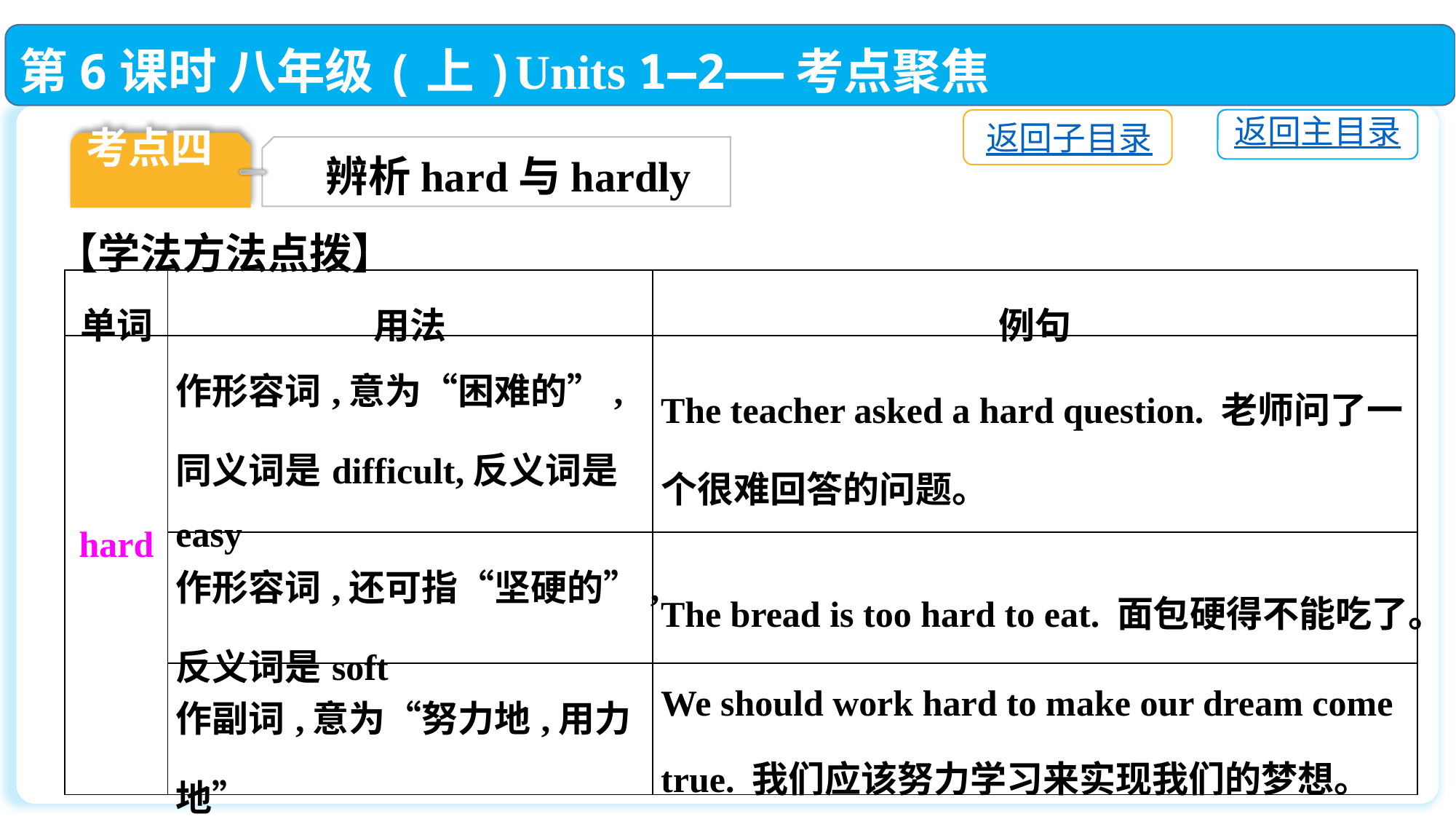

第6课时 八年级(上)Units 1—2——考点聚焦

返回主目录

返回子目录
考点四
辨析hard与hardly

【学法方法点拨】
| 单词 | 用法 | 例句 |
| --- | --- | --- |
| hard | 作形容词,意为“困难的”,同义词是difficult,反义词是easy | The teacher asked a hard question. 老师问了一个很难回答的问题。 |
|  | 作形容词,还可指“坚硬的”,反义词是soft | The bread is too hard to eat. 面包硬得不能吃了。 |
|  | 作副词,意为“努力地,用力地” | We should work hard to make our dream come true. 我们应该努力学习来实现我们的梦想。 |